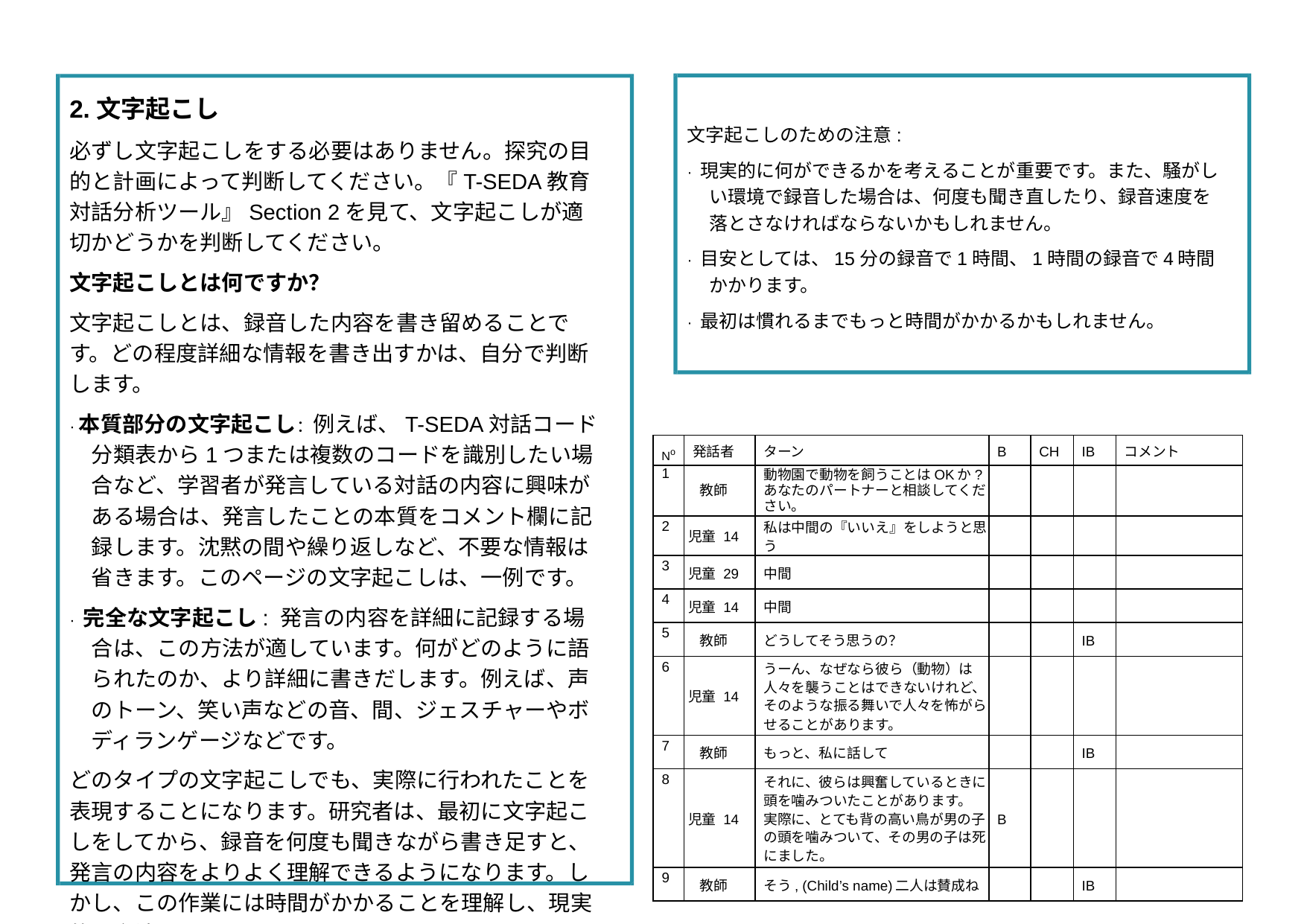

2.文字起こし
必ずし文字起こしをする必要はありません。探究の目的と計画によって判断してください。『T-SEDA教育対話分析ツール』Section 2を見て、文字起こしが適切かどうかを判断してください。
文字起こしとは何ですか？
文字起こしとは、録音した内容を書き留めることです。どの程度詳細な情報を書き出すかは、自分で判断します。
·本質部分の文字起こし：例えば、T-SEDA対話コード分類表から1つまたは複数のコードを識別したい場合など、学習者が発言している対話の内容に興味がある場合は、発言したことの本質をコメント欄に記録します。沈黙の間や繰り返しなど、不要な情報は省きます。このページの文字起こしは、一例です。
· 完全な文字起こし: 発言の内容を詳細に記録する場合は、この方法が適しています。何がどのように語られたのか、より詳細に書きだします。例えば、声のトーン、笑い声などの音、間、ジェスチャーやボディランゲージなどです。
どのタイプの文字起こしでも、実際に行われたことを表現することになります。研究者は、最初に文字起こしをしてから、録音を何度も聞きながら書き足すと、発言の内容をよりよく理解できるようになります。しかし、この作業には時間がかかることを理解し、現実的な方法をとるようにしてください。
文字起こしのための注意:
· 現実的に何ができるかを考えることが重要です。また、騒がしい環境で録音した場合は、何度も聞き直したり、録音速度を落とさなければならないかもしれません。
· 目安としては、15分の録音で1時間、1時間の録音で4時間かかります。
· 最初は慣れるまでもっと時間がかかるかもしれません。
| No | 発話者 | ターン | B | CH | IB | コメント |
| --- | --- | --- | --- | --- | --- | --- |
| 1 | 教師 | 動物園で動物を飼うことはOKか?あなたのパートナーと相談してください。 |  |  |  |  |
| 2 | 児童 14 | 私は中間の『いいえ』をしようと思う |  |  |  |  |
| 3 | 児童 29 | 中間 |  |  |  |  |
| 4 | 児童 14 | 中間 |  |  |  |  |
| 5 | 教師 | どうしてそう思うの？ |  |  | IB |  |
| 6 | 児童 14 | うーん、なぜなら彼ら（動物）は人々を襲うことはできないけれど、そのような振る舞いで人々を怖がらせることがあります。 |  |  |  |  |
| 7 | 教師 | もっと、私に話して |  |  | IB |  |
| 8 | 児童 14 | それに、彼らは興奮しているときに頭を噛みついたことがあります。 実際に、とても背の高い鳥が男の子の頭を噛みついて、その男の子は死にました。 | B |  |  |  |
| 9 | 教師 | そう, (Child’s name)二人は賛成ね |  |  | IB |  |